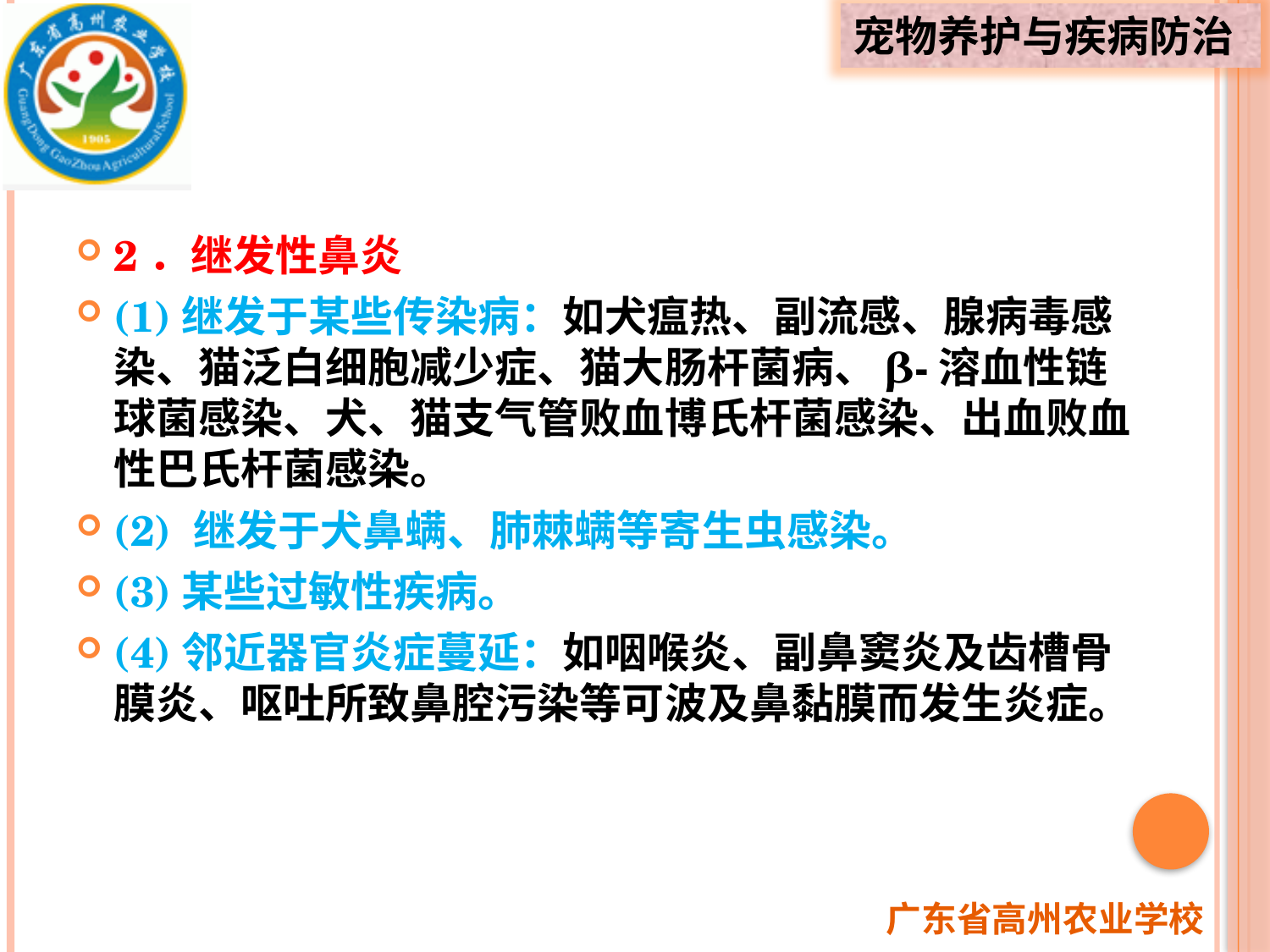

2．继发性鼻炎
(1)继发于某些传染病：如犬瘟热、副流感、腺病毒感染、猫泛白细胞减少症、猫大肠杆菌病、β-溶血性链球菌感染、犬、猫支气管败血博氏杆菌感染、出血败血性巴氏杆菌感染。
(2) 继发于犬鼻螨、肺棘螨等寄生虫感染。
(3)某些过敏性疾病。
(4)邻近器官炎症蔓延：如咽喉炎、副鼻窦炎及齿槽骨膜炎、呕吐所致鼻腔污染等可波及鼻黏膜而发生炎症。